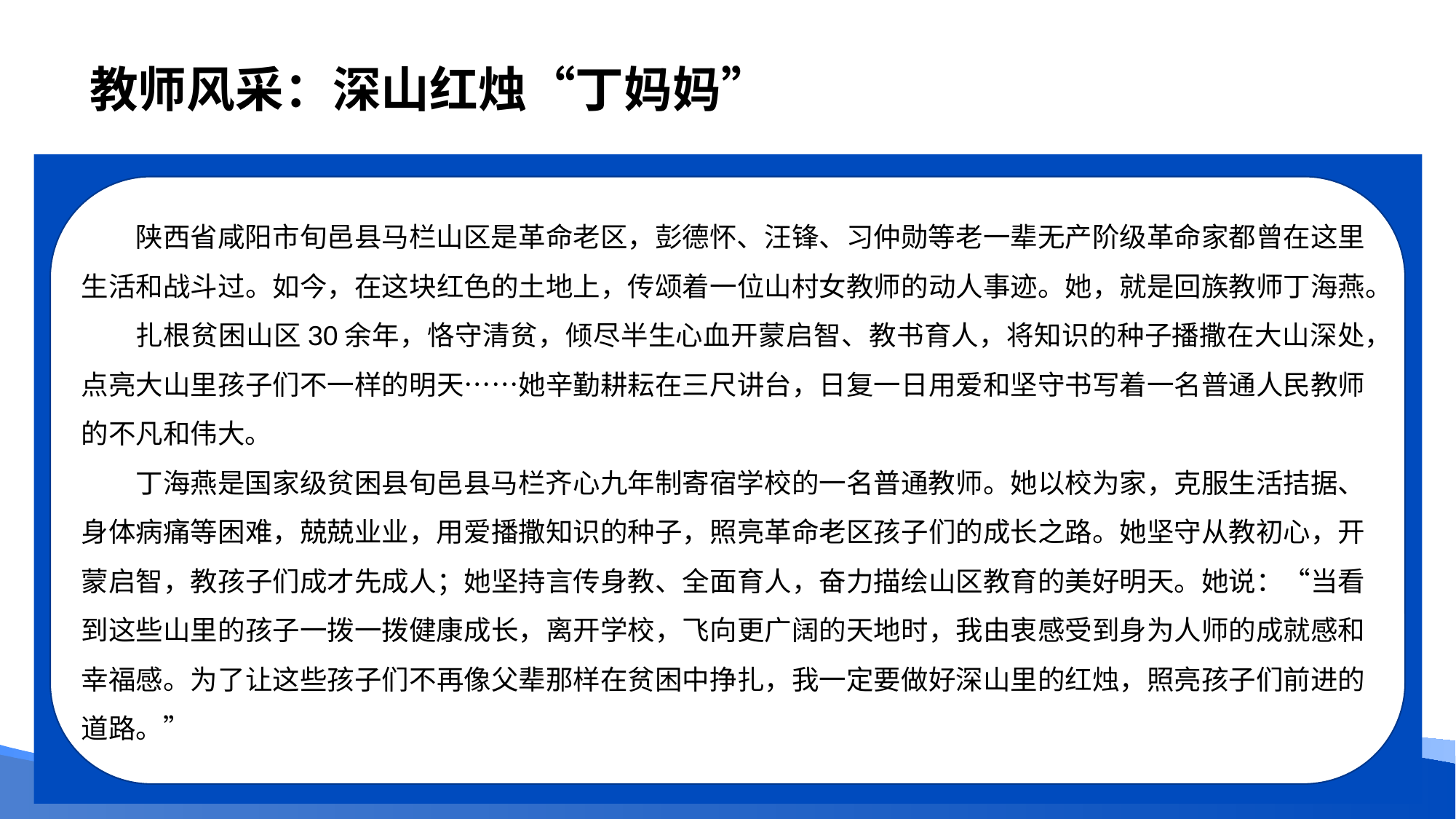

# 教师风采：深山红烛“丁妈妈”

陕西省咸阳市旬邑县马栏山区是革命老区，彭德怀、汪锋、习仲勋等老一辈无产阶级革命家都曾在这里生活和战斗过。如今，在这块红色的土地上，传颂着一位山村女教师的动人事迹。她，就是回族教师丁海燕。
扎根贫困山区30余年，恪守清贫，倾尽半生心血开蒙启智、教书育人，将知识的种子播撒在大山深处，点亮大山里孩子们不一样的明天……她辛勤耕耘在三尺讲台，日复一日用爱和坚守书写着一名普通人民教师的不凡和伟大。
丁海燕是国家级贫困县旬邑县马栏齐心九年制寄宿学校的一名普通教师。她以校为家，克服生活拮据、身体病痛等困难，兢兢业业，用爱播撒知识的种子，照亮革命老区孩子们的成长之路。她坚守从教初心，开蒙启智，教孩子们成才先成人；她坚持言传身教、全面育人，奋力描绘山区教育的美好明天。她说：“当看到这些山里的孩子一拨一拨健康成长，离开学校，飞向更广阔的天地时，我由衷感受到身为人师的成就感和幸福感。为了让这些孩子们不再像父辈那样在贫困中挣扎，我一定要做好深山里的红烛，照亮孩子们前进的道路。”